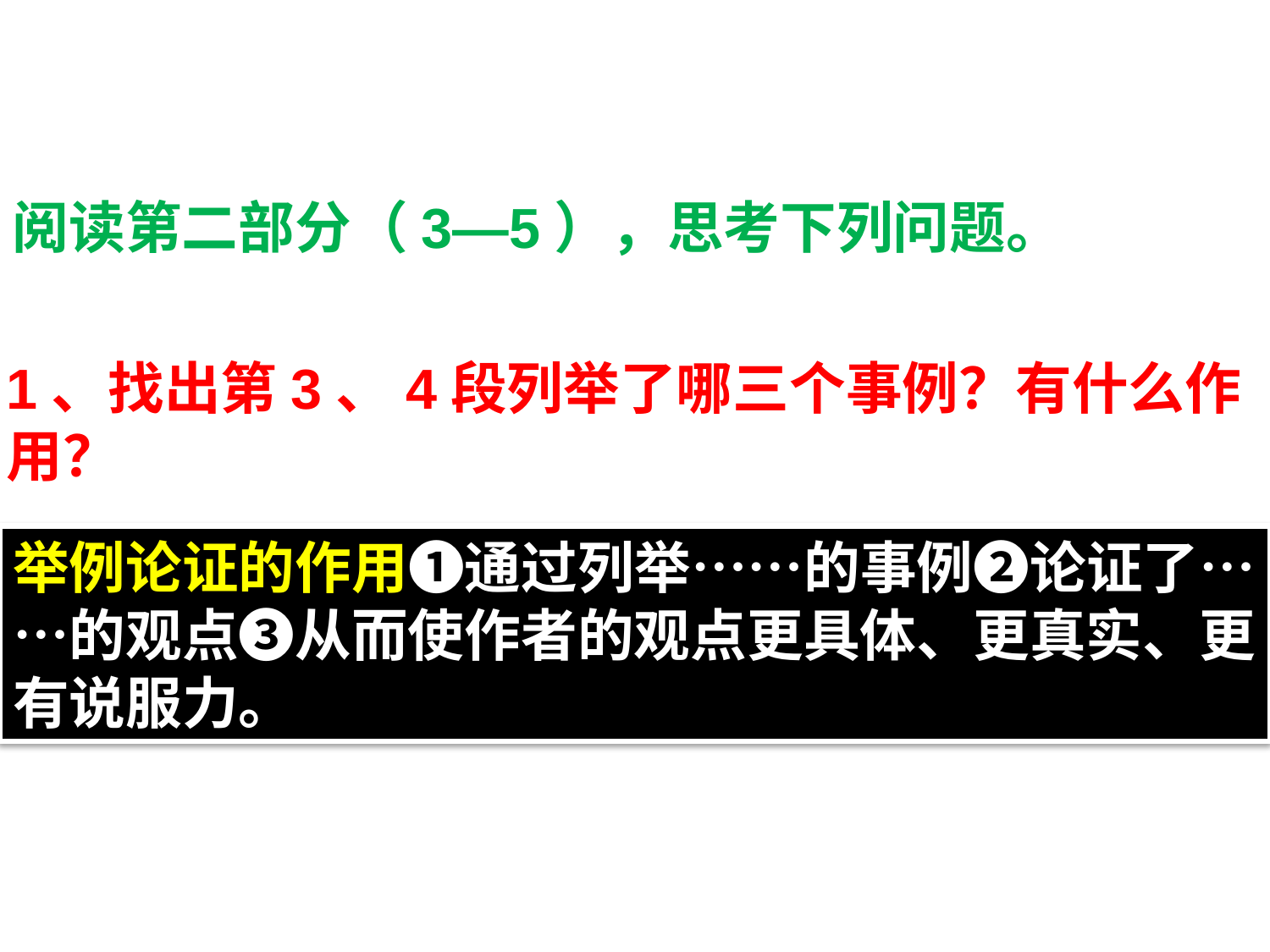

阅读第二部分（3—5），思考下列问题。
1、找出第3、4段列举了哪三个事例？有什么作用？
举例论证的作用❶通过列举……的事例❷论证了……的观点❸从而使作者的观点更具体、更真实、更有说服力。